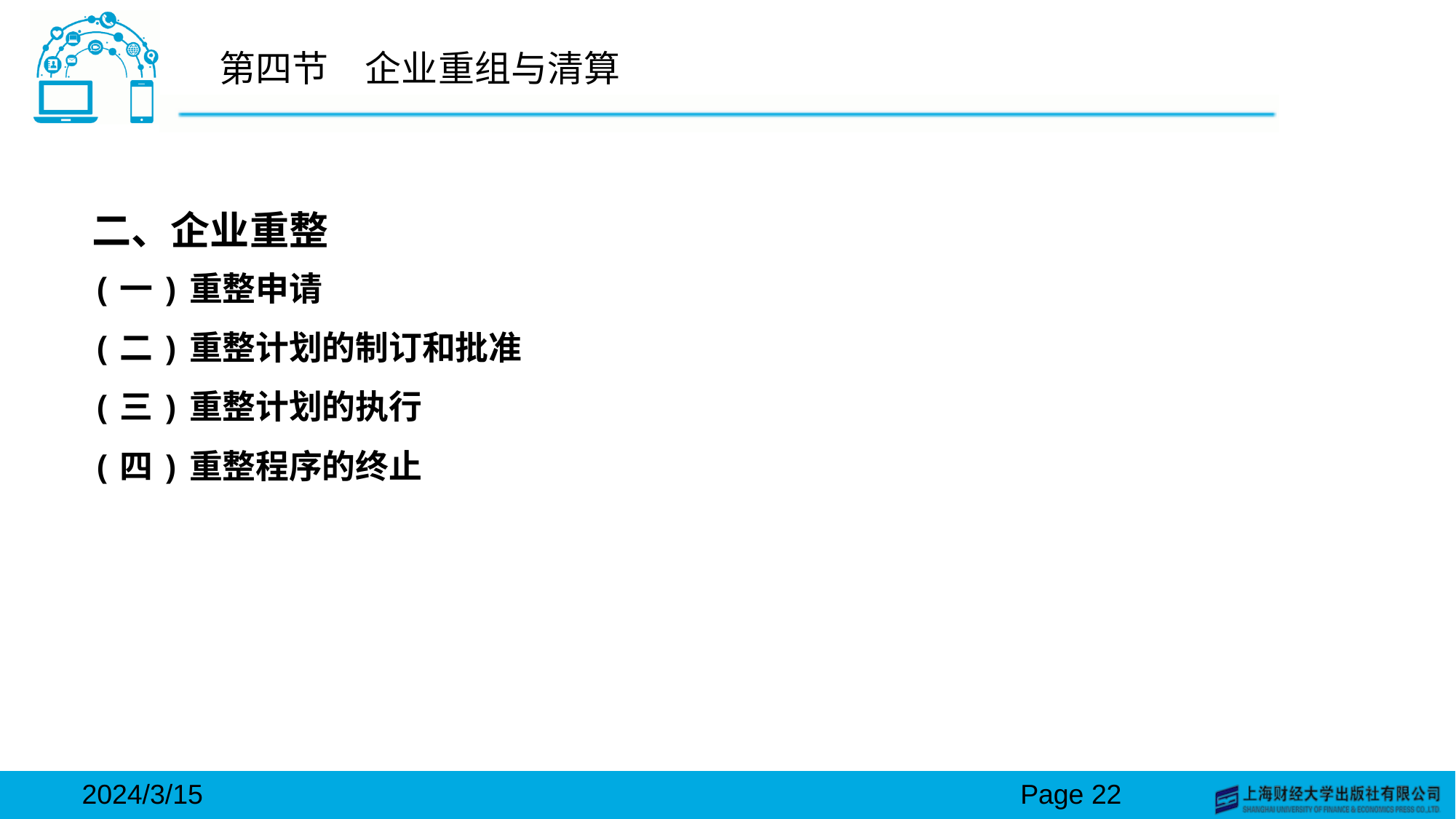

# 第四节　企业重组与清算
二、企业重整
(一)重整申请
(二)重整计划的制订和批准
(三)重整计划的执行
(四)重整程序的终止

2024/3/15
Page 22